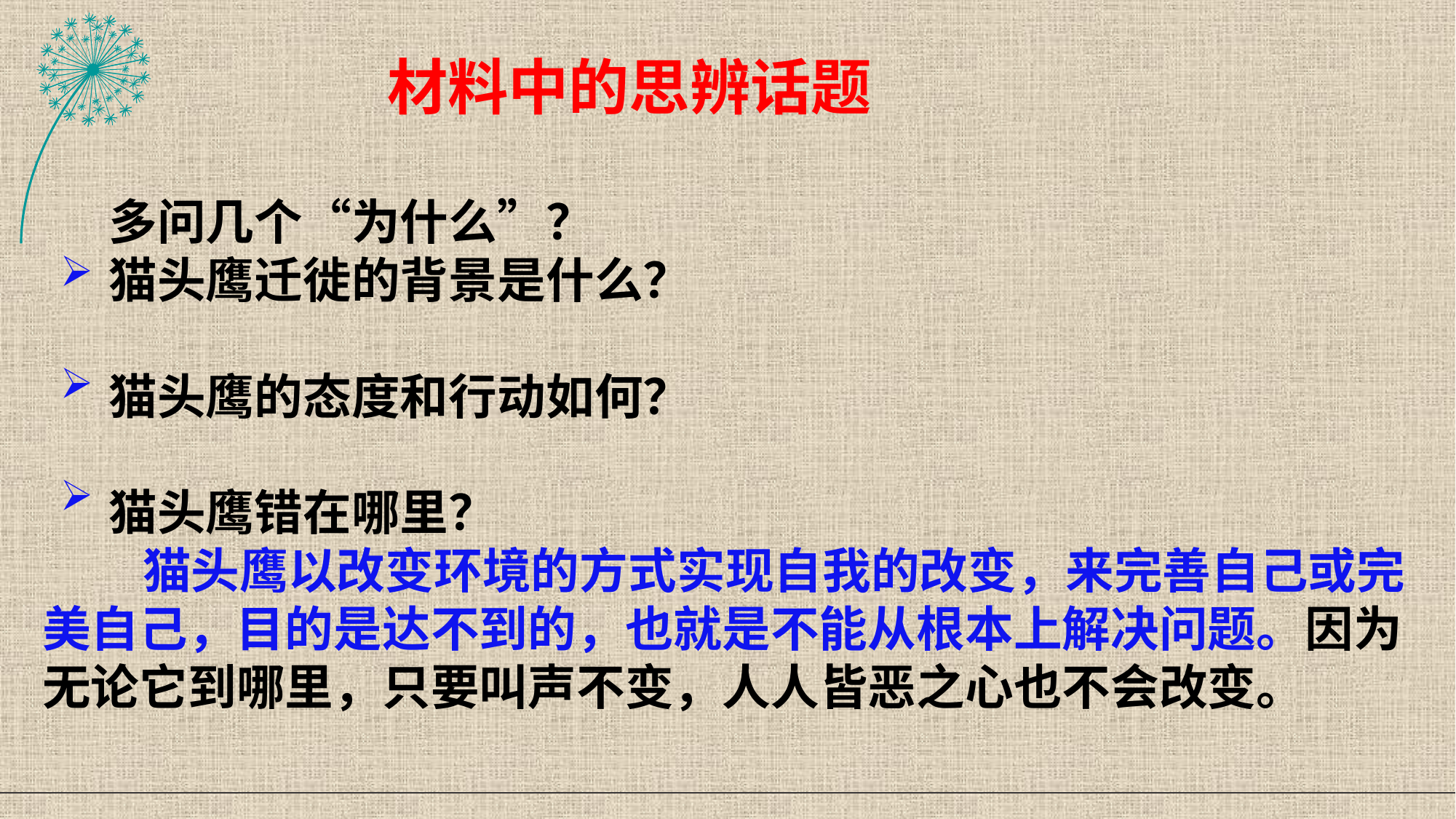

材料中的思辨话题
多问几个“为什么”？
猫头鹰迁徙的背景是什么？

猫头鹰的态度和行动如何？

猫头鹰错在哪里？
  猫头鹰以改变环境的方式实现自我的改变，来完善自己或完美自己，目的是达不到的，也就是不能从根本上解决问题。因为无论它到哪里，只要叫声不变，人人皆恶之心也不会改变。

53